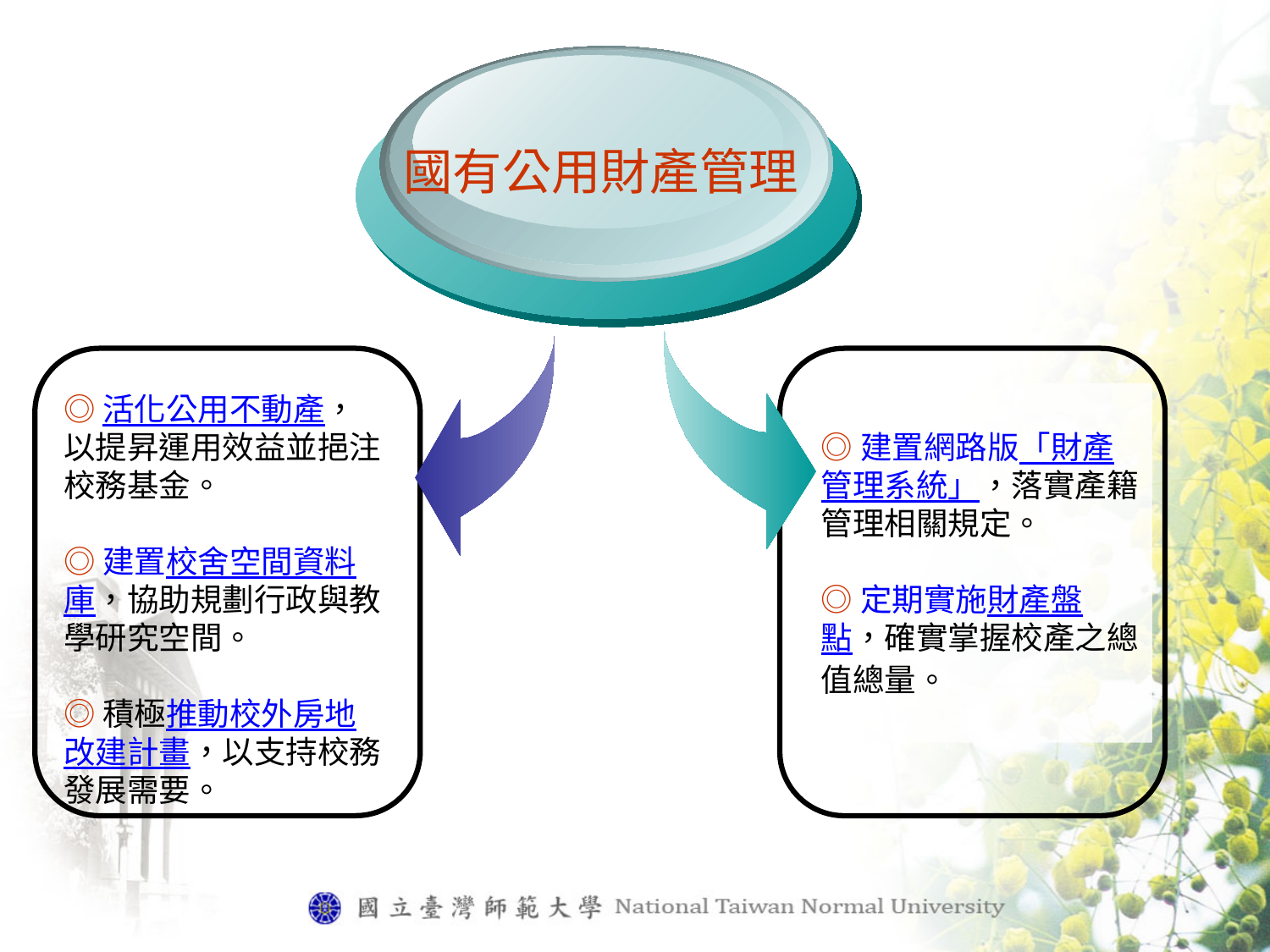

國有公用財產管理

◎活化公用不動產，以提昇運用效益並挹注校務基金。

◎建置校舍空間資料庫，協助規劃行政與教學研究空間。

◎積極推動校外房地改建計畫，以支持校務發展需要。

◎建置網路版「財產管理系統」，落實產籍管理相關規定。

◎定期實施財產盤點，確實掌握校產之總值總量。